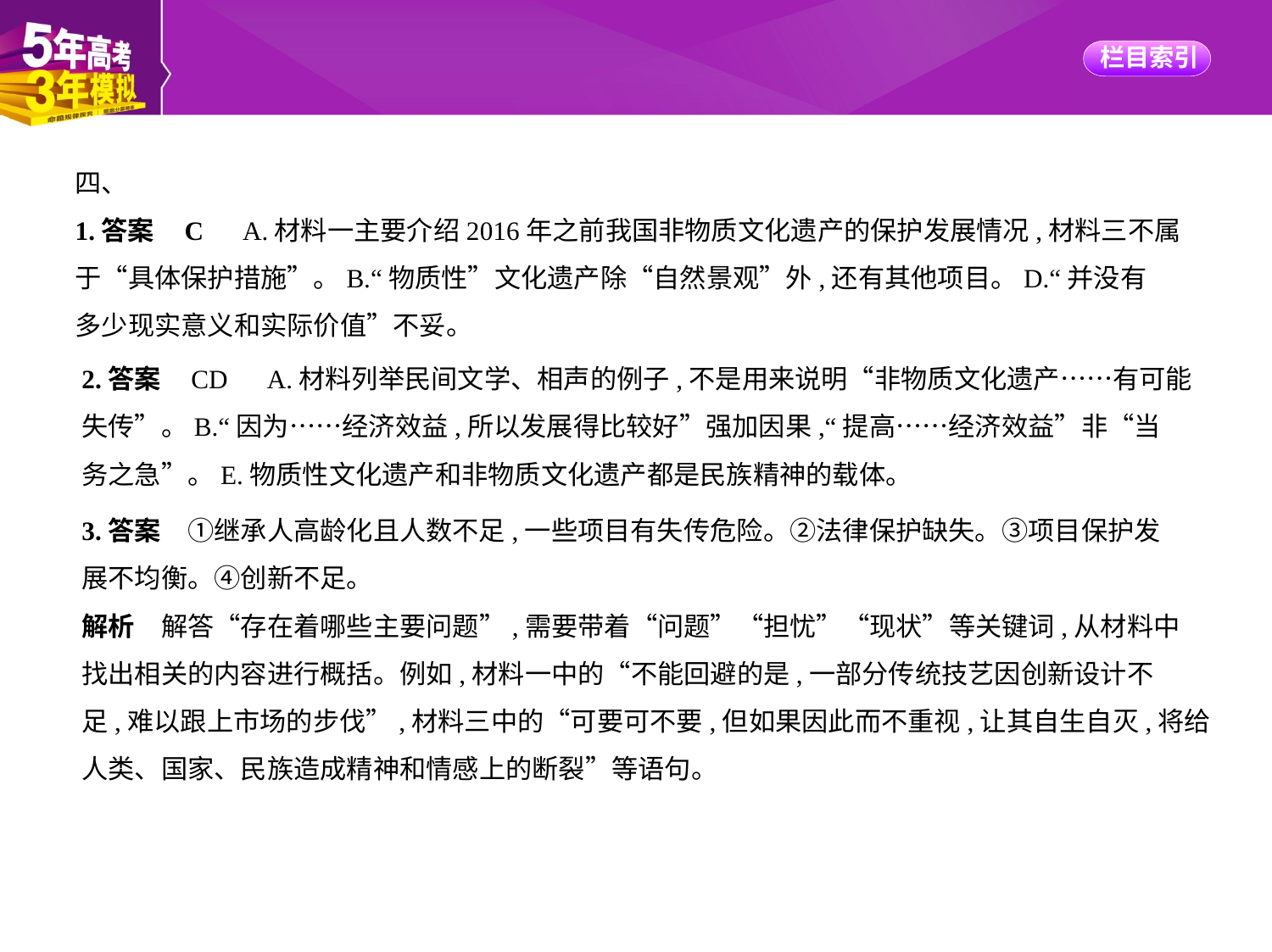

四、
1.答案    C　A.材料一主要介绍2016年之前我国非物质文化遗产的保护发展情况,材料三不属
于“具体保护措施”。B.“物质性”文化遗产除“自然景观”外,还有其他项目。D.“并没有
多少现实意义和实际价值”不妥。
2.答案    CD　A.材料列举民间文学、相声的例子,不是用来说明“非物质文化遗产……有可能
失传”。B.“因为……经济效益,所以发展得比较好”强加因果,“提高……经济效益”非“当
务之急”。E.物质性文化遗产和非物质文化遗产都是民族精神的载体。
3.答案　①继承人高龄化且人数不足,一些项目有失传危险。②法律保护缺失。③项目保护发
展不均衡。④创新不足。
解析　解答“存在着哪些主要问题”,需要带着“问题”“担忧”“现状”等关键词,从材料中
找出相关的内容进行概括。例如,材料一中的“不能回避的是,一部分传统技艺因创新设计不
足,难以跟上市场的步伐”,材料三中的“可要可不要,但如果因此而不重视,让其自生自灭,将给
人类、国家、民族造成精神和情感上的断裂”等语句。